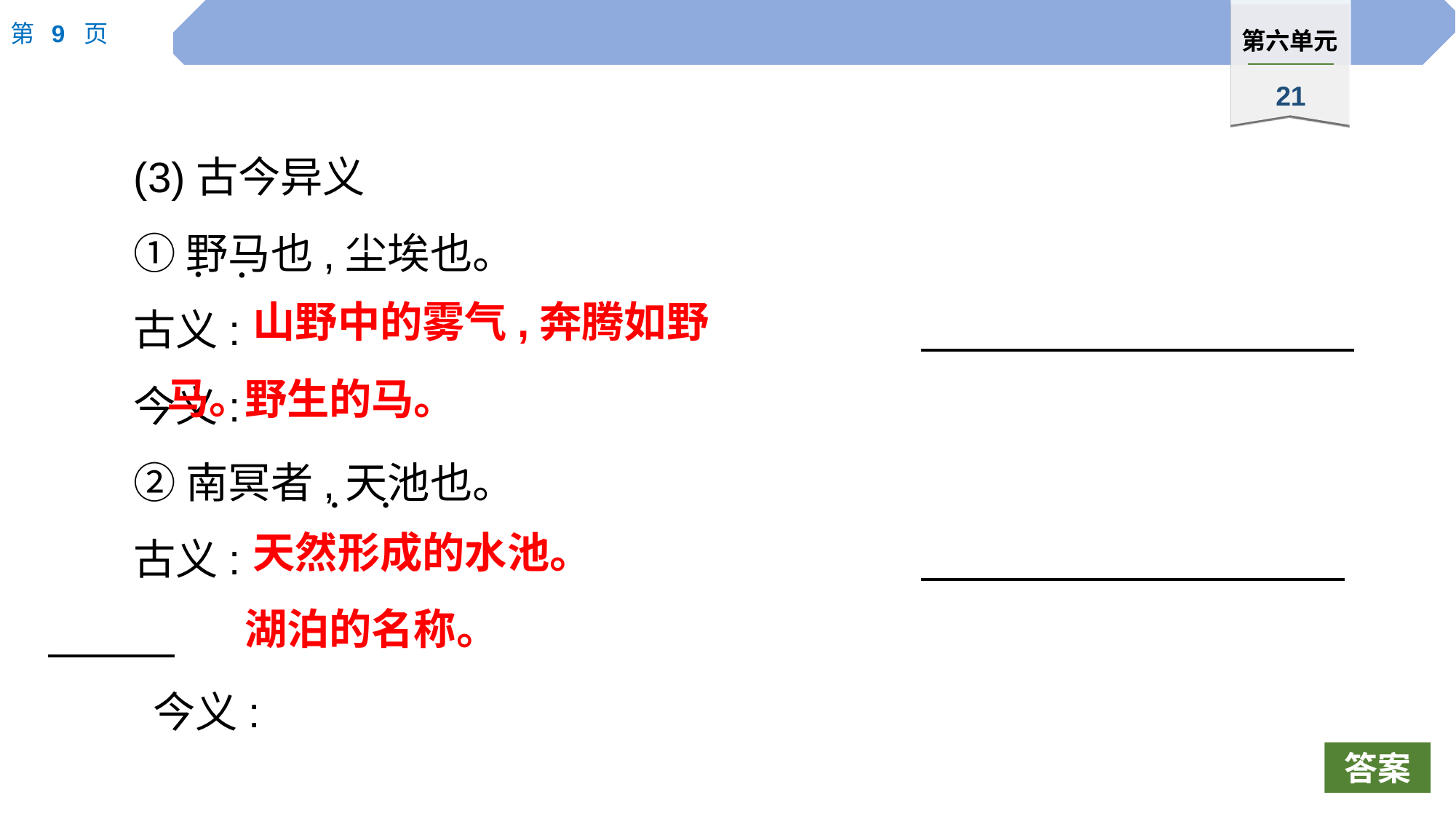

(3)古今异义
①野马也,尘埃也。
古义:
今义:
②南冥者,天池也。
古义:
 今义:
 ·
 ·
山野中的雾气,奔腾如野马。
野生的马。
 ·
 ·
天然形成的水池。
湖泊的名称。
答案